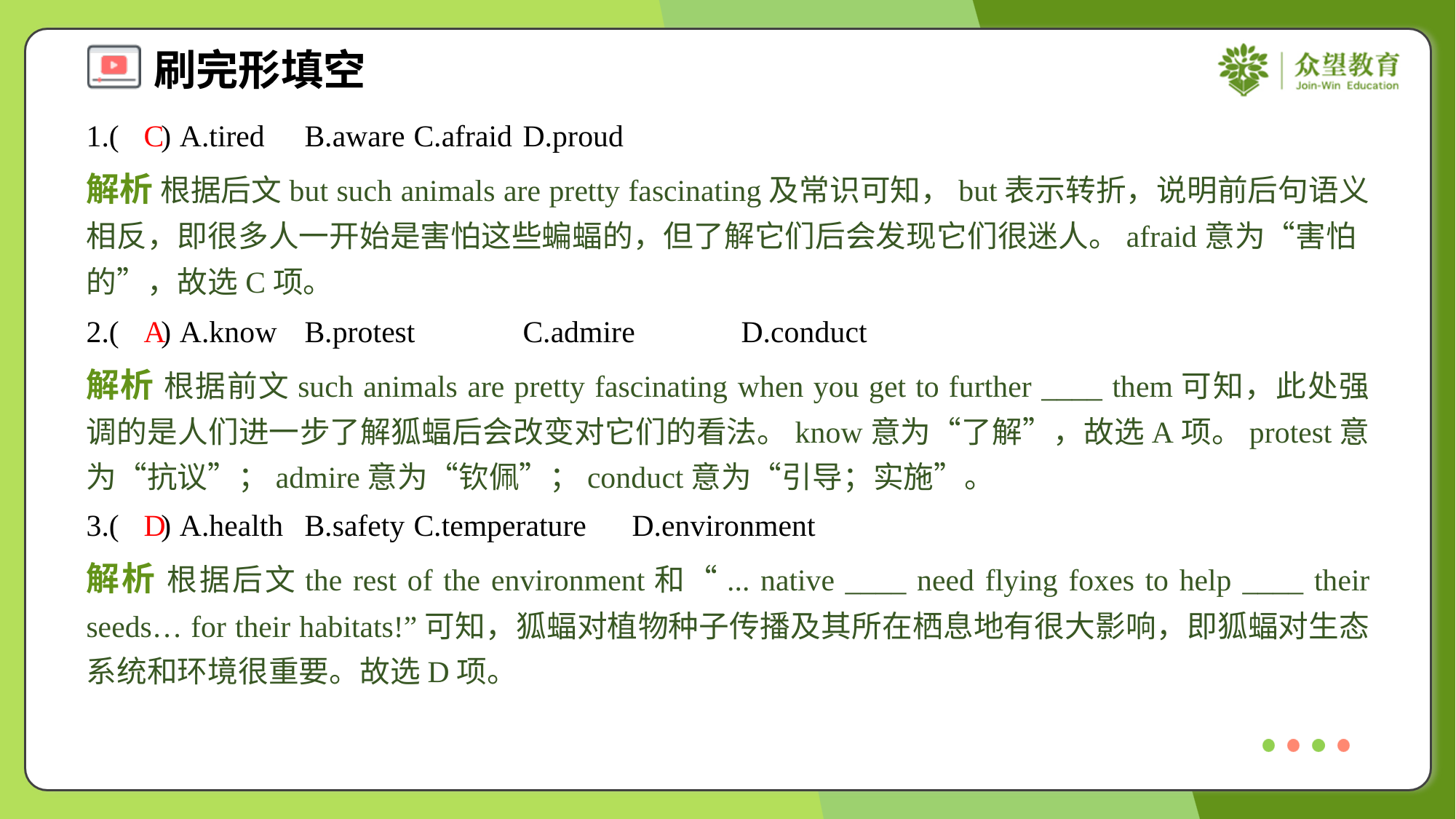

1.(     ) A.tired	B.aware	C.afraid	D.proud
C
解析 根据后文but such animals are pretty fascinating及常识可知，but表示转折，说明前后句语义相反，即很多人一开始是害怕这些蝙蝠的，但了解它们后会发现它们很迷人。afraid意为“害怕的”，故选C项。
2.(     ) A.know	B.protest	C.admire	D.conduct
A
解析 根据前文such animals are pretty fascinating when you get to further ____ them可知，此处强调的是人们进一步了解狐蝠后会改变对它们的看法。know意为“了解”，故选A项。protest意为“抗议”；admire意为“钦佩”；conduct意为“引导；实施”。
3.(     ) A.health	B.safety	C.temperature	D.environment
D
解析 根据后文the rest of the environment和“... native ____ need flying foxes to help ____ their seeds… for their habitats!”可知，狐蝠对植物种子传播及其所在栖息地有很大影响，即狐蝠对生态系统和环境很重要。故选D项。